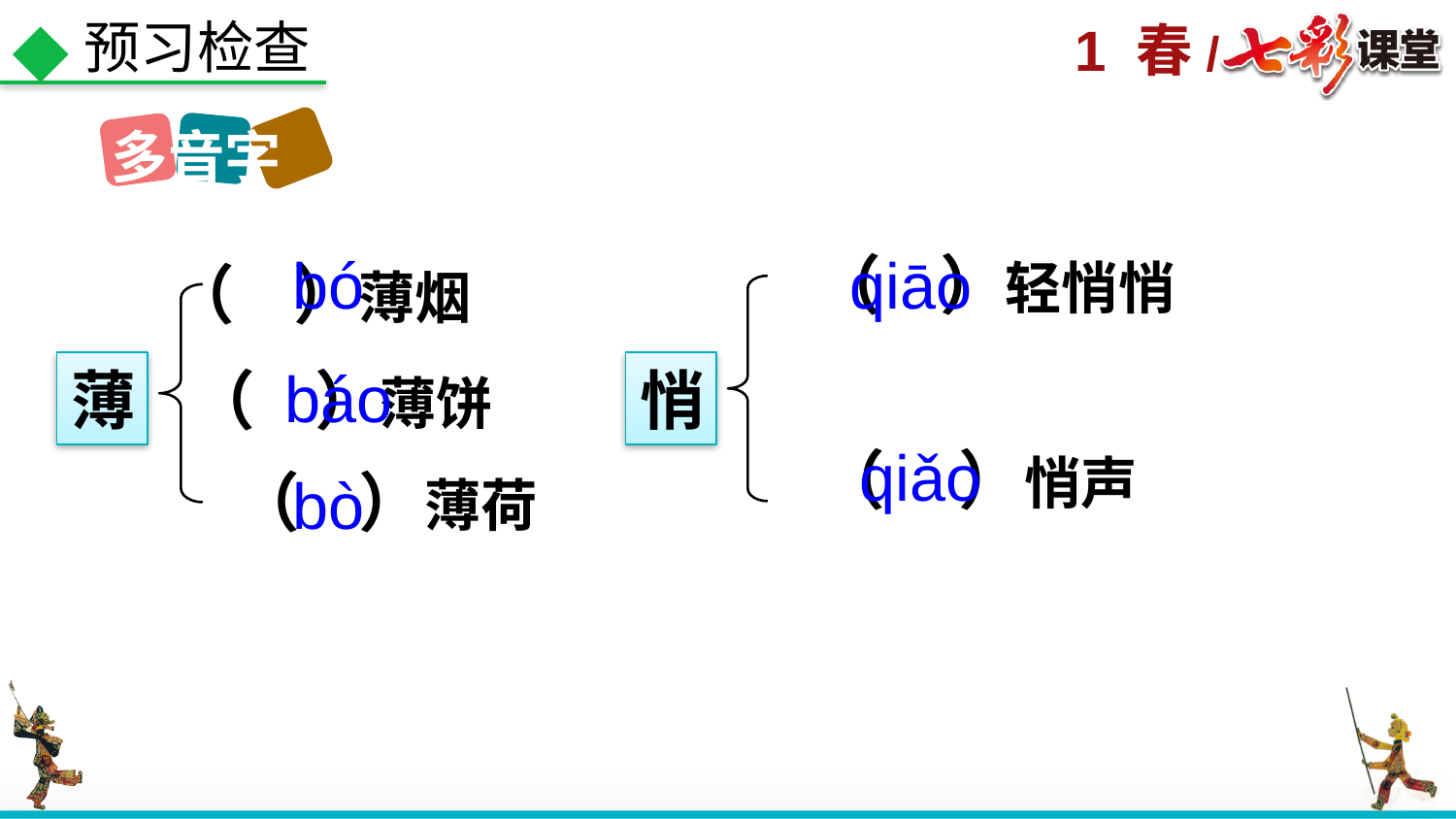

预习检查

多音字

bó
（    ）轻悄悄
qiāo
  （    ）薄烟

báo
薄
（    ）薄饼
悄
qiǎo
（     ）悄声
 （    ）薄荷
bò